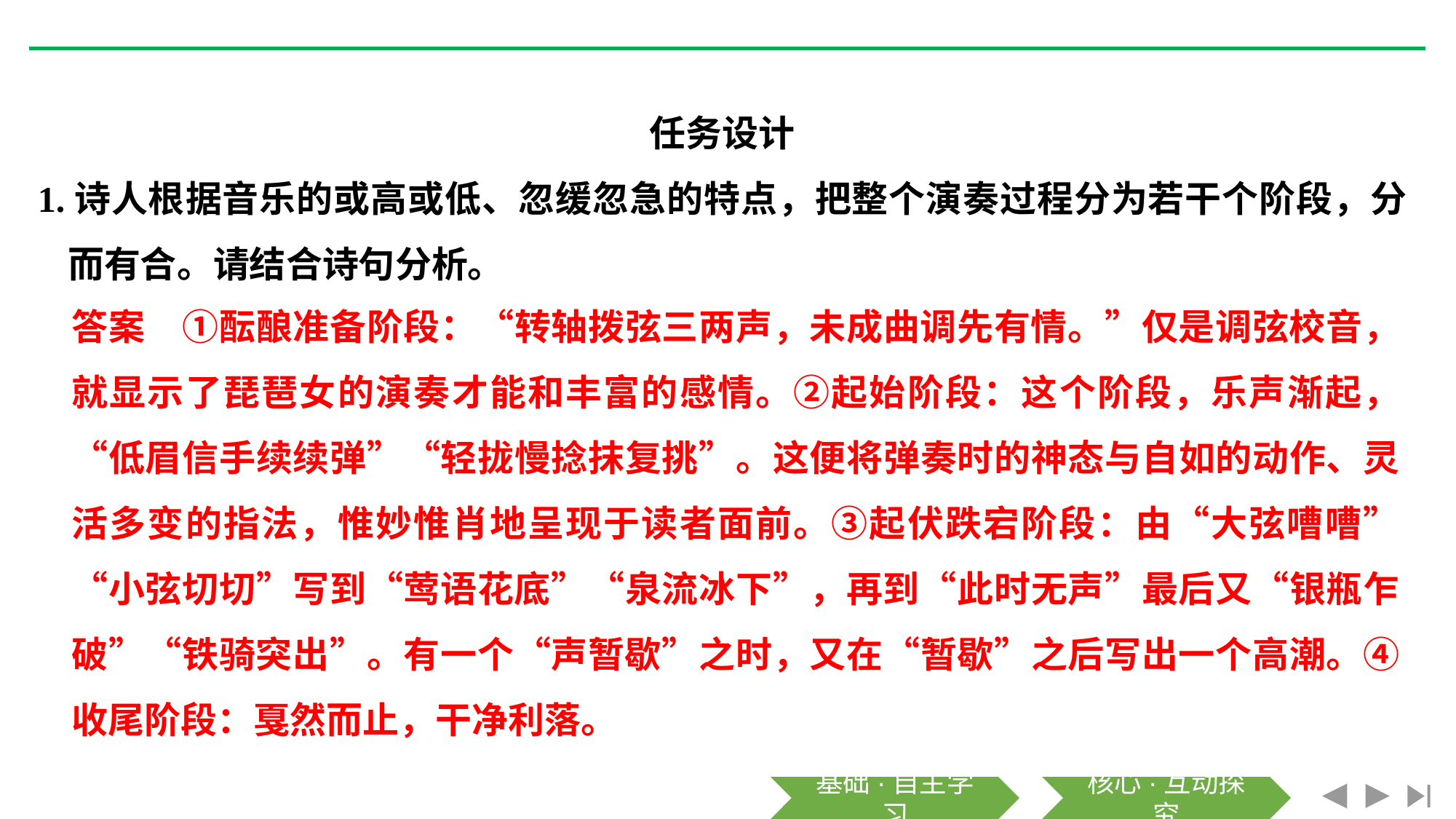

任务设计
1.诗人根据音乐的或高或低、忽缓忽急的特点，把整个演奏过程分为若干个阶段，分而有合。请结合诗句分析。
答案　①酝酿准备阶段：“转轴拨弦三两声，未成曲调先有情。”仅是调弦校音，就显示了琵琶女的演奏才能和丰富的感情。②起始阶段：这个阶段，乐声渐起，“低眉信手续续弹”“轻拢慢捻抹复挑”。这便将弹奏时的神态与自如的动作、灵活多变的指法，惟妙惟肖地呈现于读者面前。③起伏跌宕阶段：由“大弦嘈嘈”“小弦切切”写到“莺语花底”“泉流冰下”，再到“此时无声”最后又“银瓶乍破”“铁骑突出”。有一个“声暂歇”之时，又在“暂歇”之后写出一个高潮。④收尾阶段：戛然而止，干净利落。